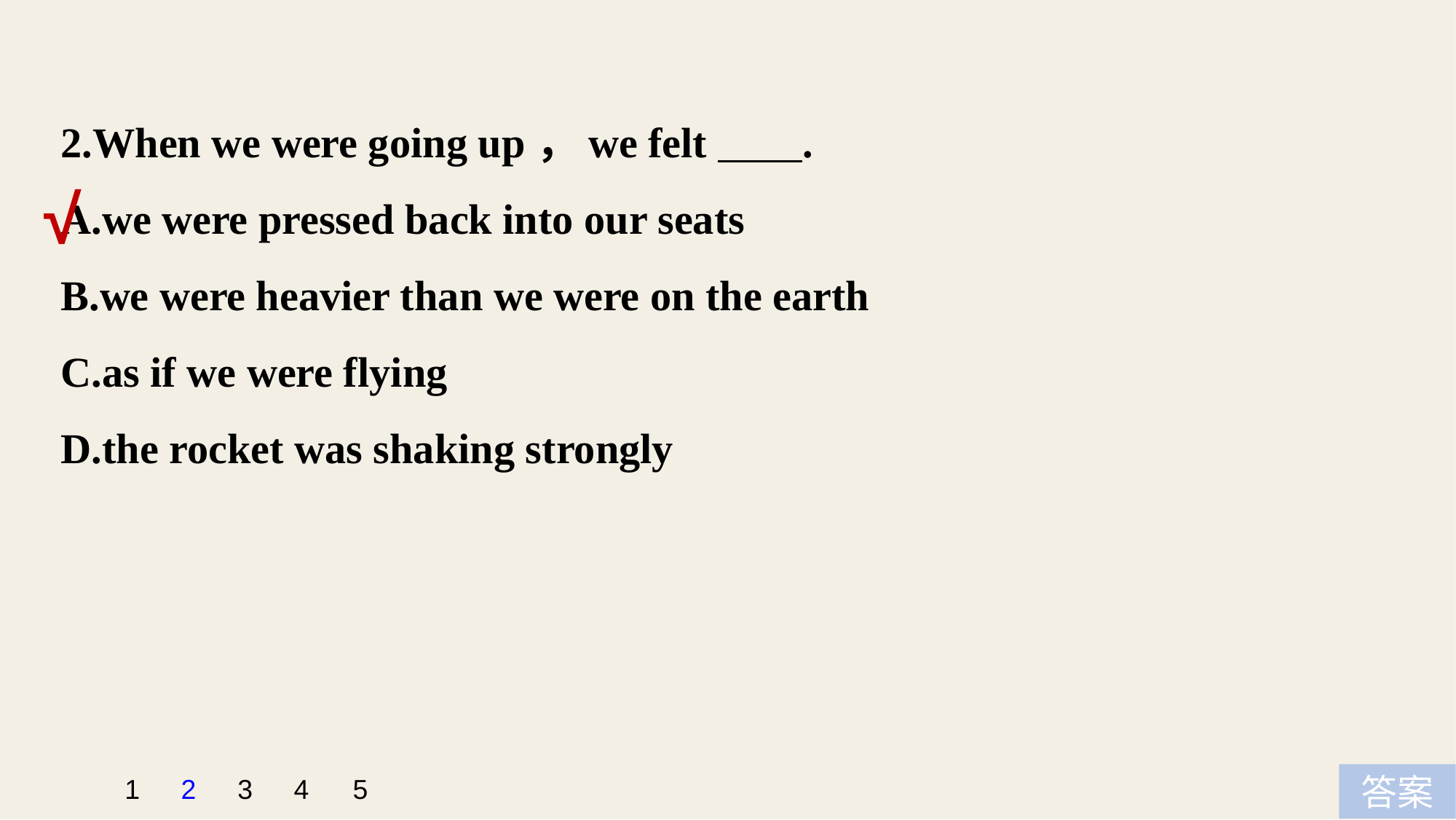

2.When we were going up，we felt         .
A.we were pressed back into our seats
B.we were heavier than we were on the earth
C.as if we were flying
D.the rocket was shaking strongly
√
5
1
2
3
4
答案